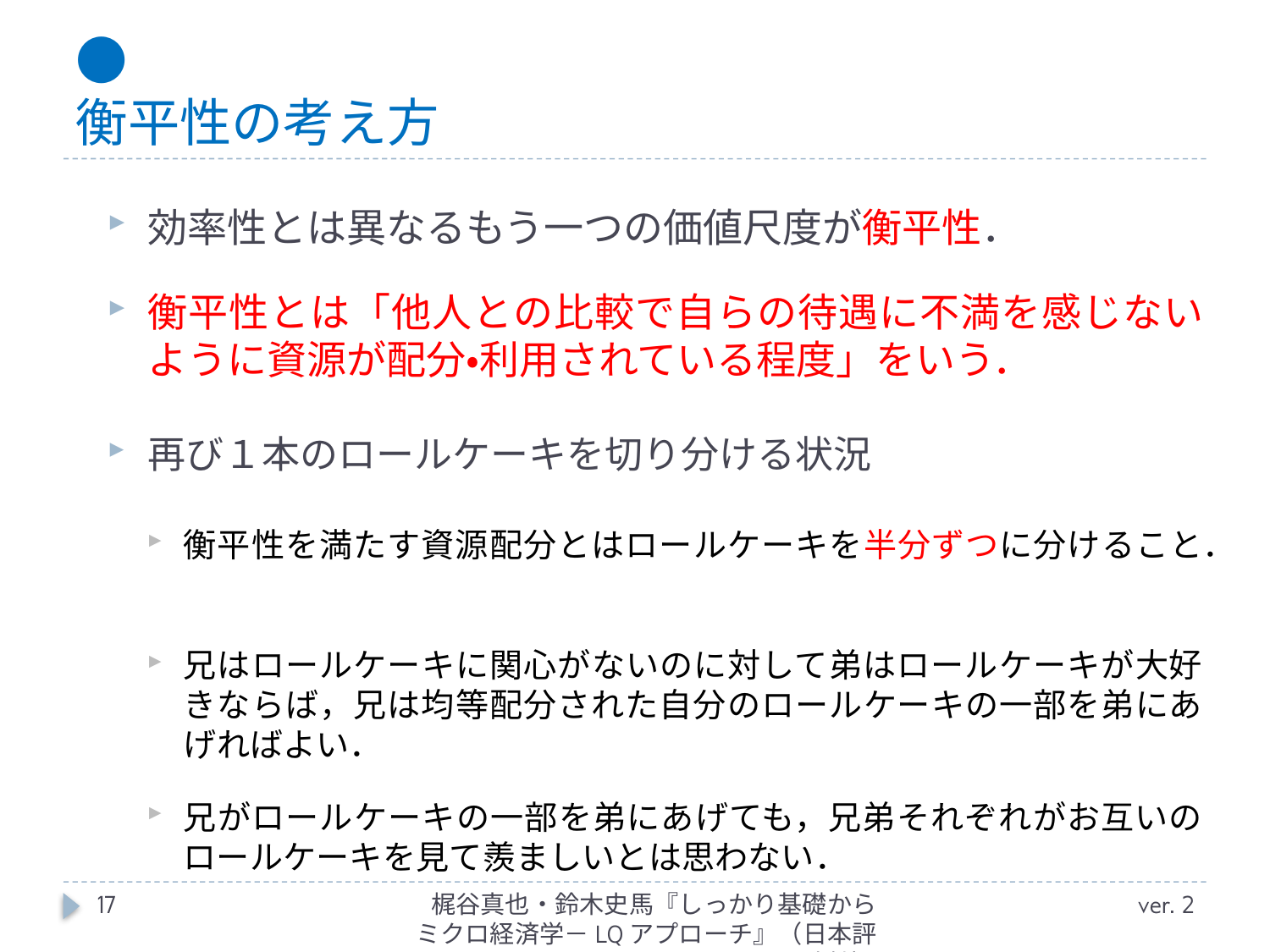

# ● 衡平性の考え方
効率性とは異なるもう一つの価値尺度が衡平性．

衡平性とは「他人との比較で自らの待遇に不満を感じないように資源が配分・利用されている程度」をいう．

再び１本のロールケーキを切り分ける状況

衡平性を満たす資源配分とはロールケーキを半分ずつに分けること．

兄はロールケーキに関心がないのに対して弟はロールケーキが大好きならば，兄は均等配分された自分のロールケーキの一部を弟にあげればよい．

兄がロールケーキの一部を弟にあげても，兄弟それぞれがお互いのロールケーキを見て羨ましいとは思わない．

17
梶谷真也・鈴木史馬『しっかり基礎からミクロ経済学－LQアプローチ』（日本評論社）
ver. 2